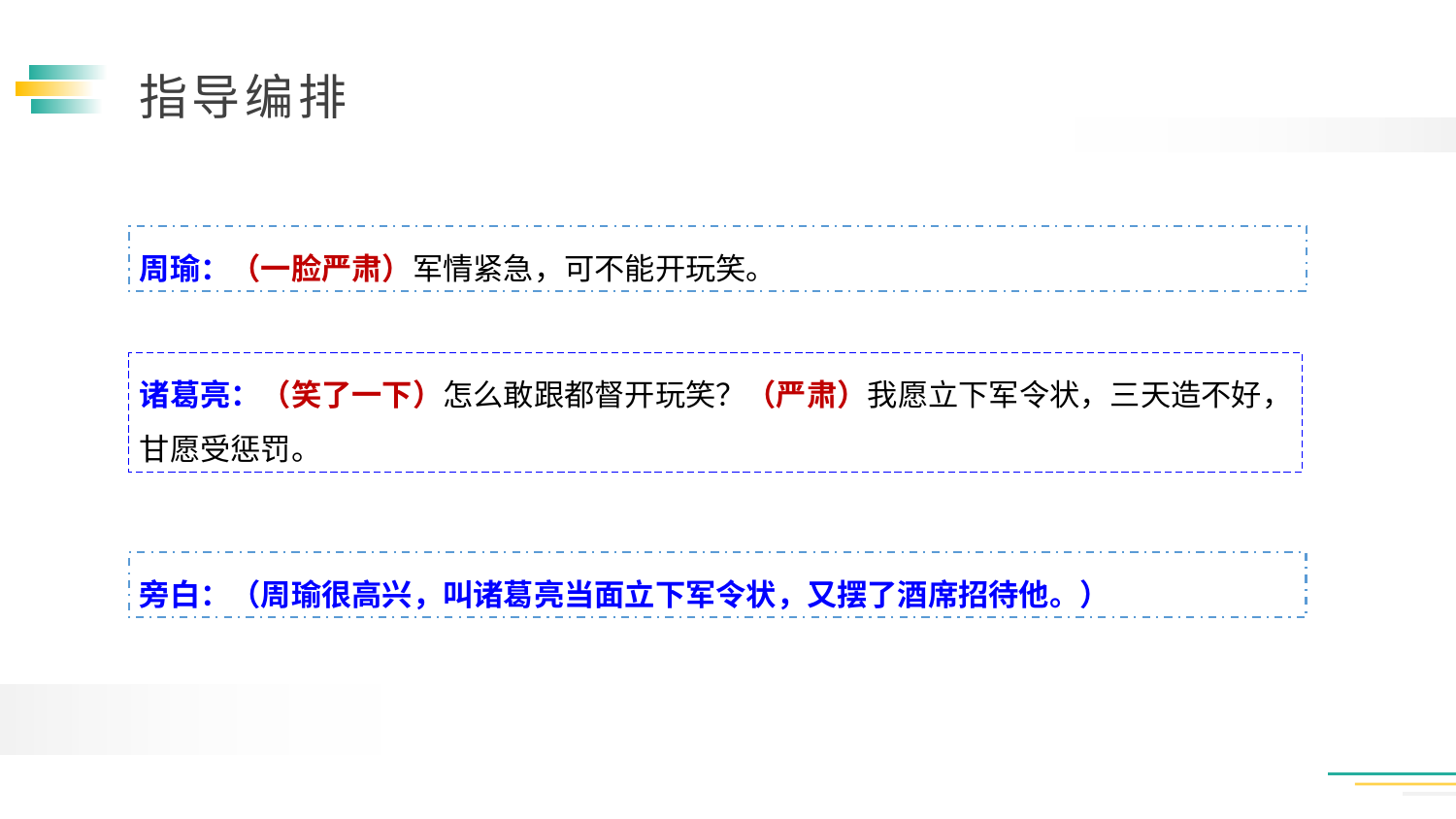

周瑜：（一脸严肃）军情紧急，可不能开玩笑。
诸葛亮：（笑了一下）怎么敢跟都督开玩笑？（严肃）我愿立下军令状，三天造不好，甘愿受惩罚。
旁白：（周瑜很高兴，叫诸葛亮当面立下军令状，又摆了酒席招待他。）